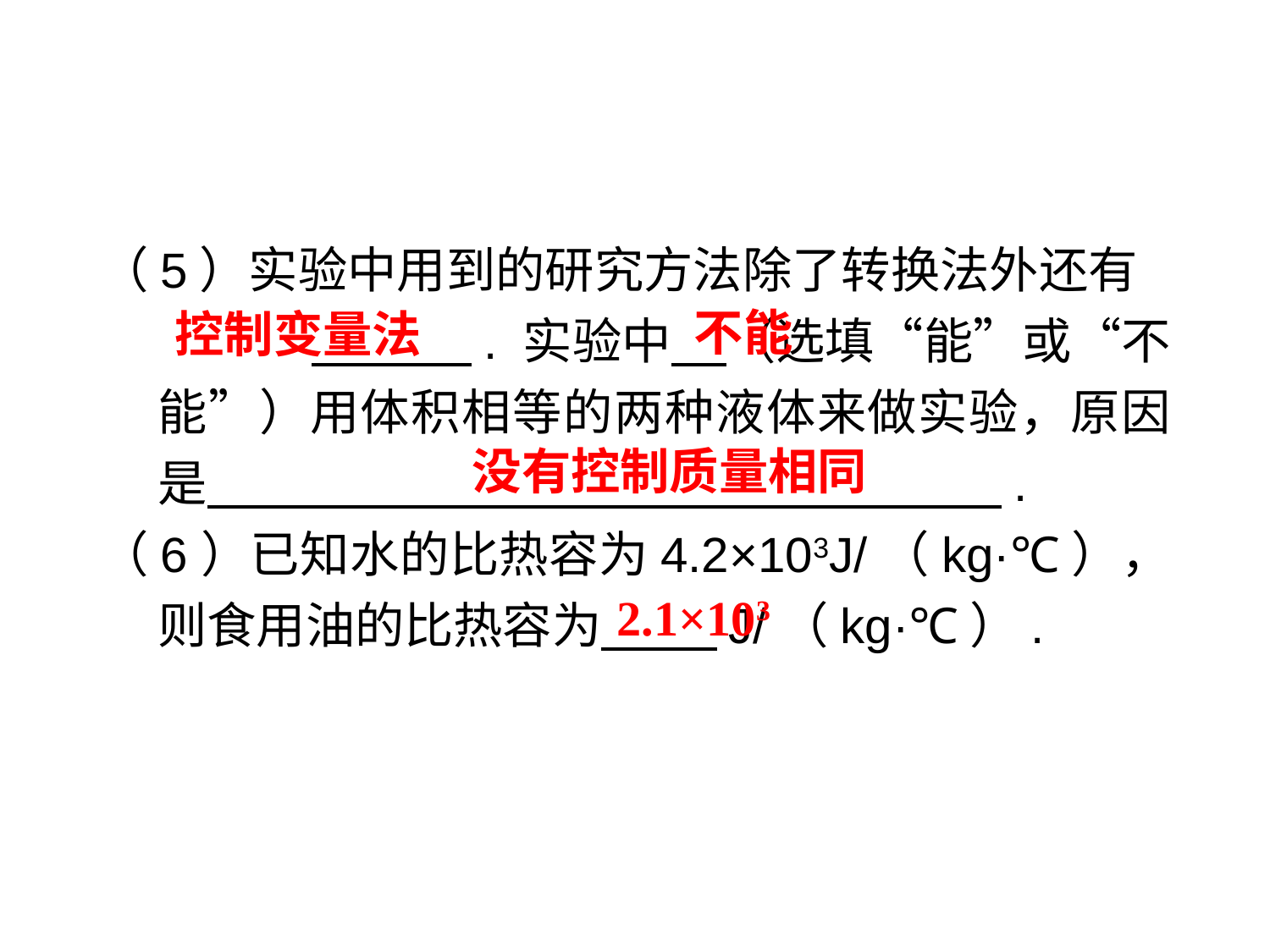

（5）实验中用到的研究方法除了转换法外还有     　　    　          . 实验中     （选填“能”或“不能”）用体积相等的两种液体来做实验，原因是     　　　　　　　　　　　　　　　.
（6）已知水的比热容为4.2×103J/（kg·℃），则食用油的比热容为      　J/（kg·℃）.
不能
控制变量法
没有控制质量相同
2.1×103